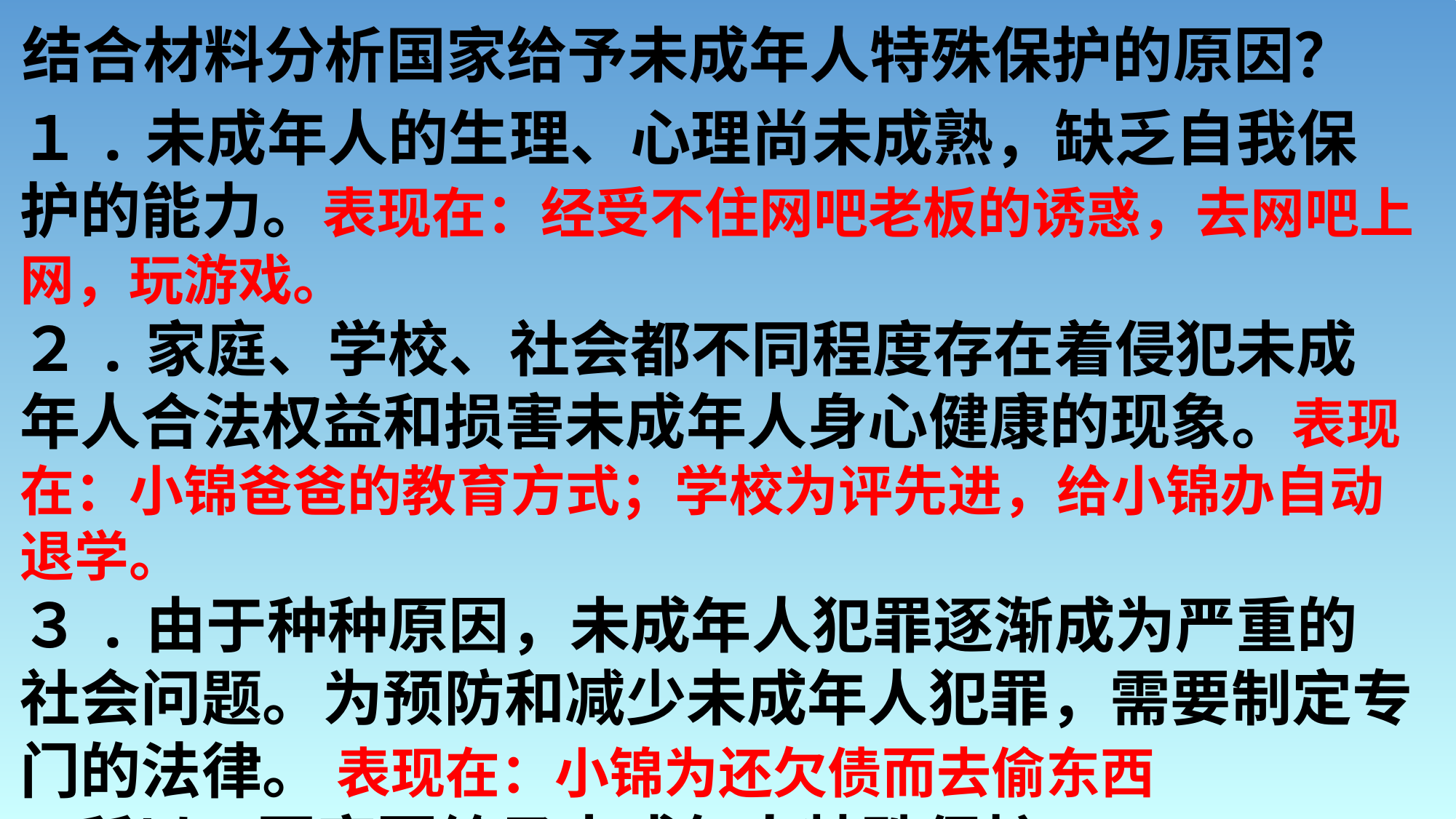

# 结合材料分析国家给予未成年人特殊保护的原因？
１.未成年人的生理、心理尚未成熟，缺乏自我保护的能力。表现在：经受不住网吧老板的诱惑，去网吧上网，玩游戏。
２.家庭、学校、社会都不同程度存在着侵犯未成年人合法权益和损害未成年人身心健康的现象。表现在：小锦爸爸的教育方式；学校为评先进，给小锦办自动退学。
３.由于种种原因，未成年人犯罪逐渐成为严重的社会问题。为预防和减少未成年人犯罪，需要制定专门的法律。 表现在：小锦为还欠债而去偷东西
   所以，国家要给予未成年人特殊保护。